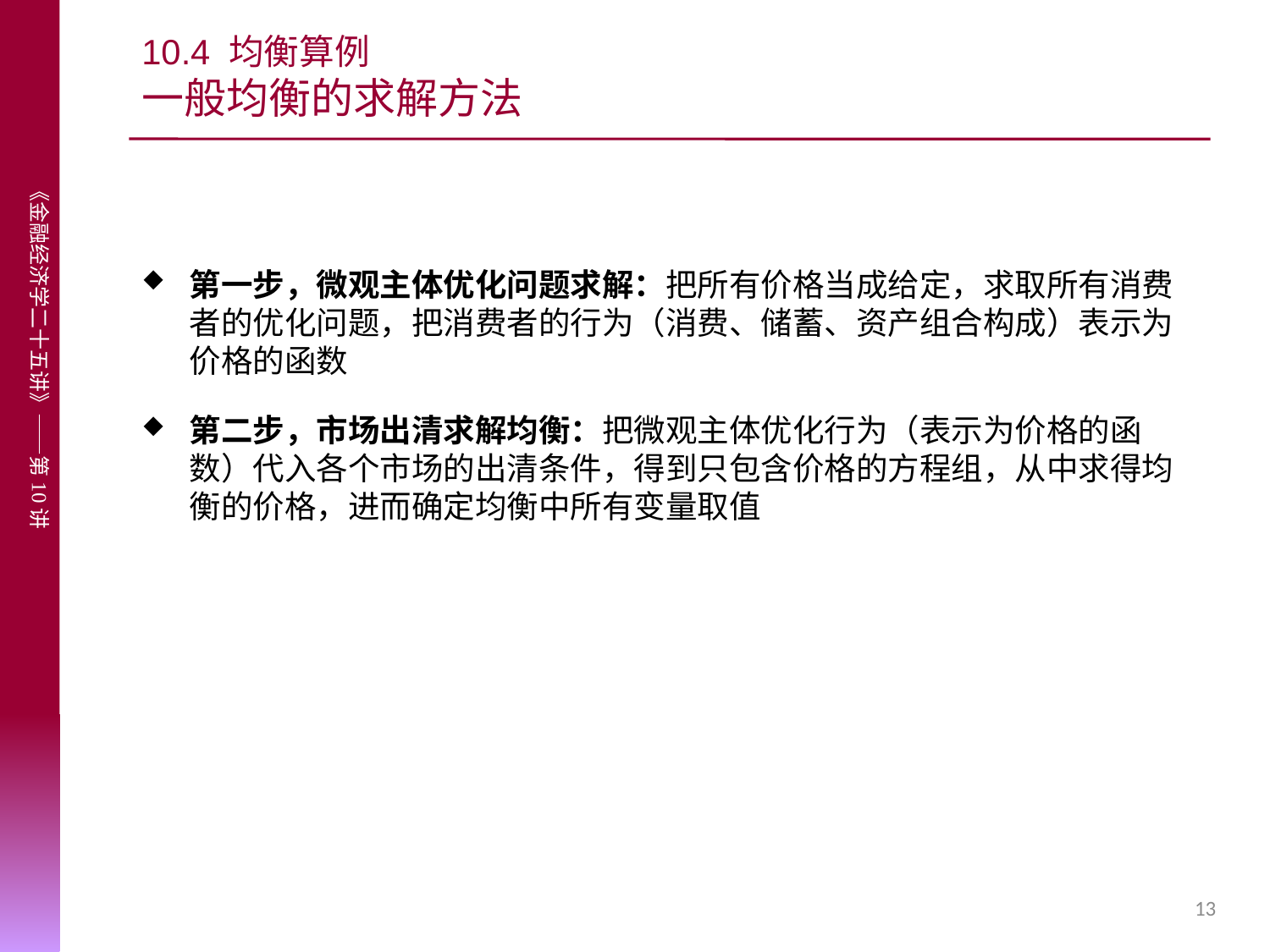

# 10.4 均衡算例 一般均衡的求解方法

第一步，微观主体优化问题求解：把所有价格当成给定，求取所有消费者的优化问题，把消费者的行为（消费、储蓄、资产组合构成）表示为价格的函数
第二步，市场出清求解均衡：把微观主体优化行为（表示为价格的函数）代入各个市场的出清条件，得到只包含价格的方程组，从中求得均衡的价格，进而确定均衡中所有变量取值
13